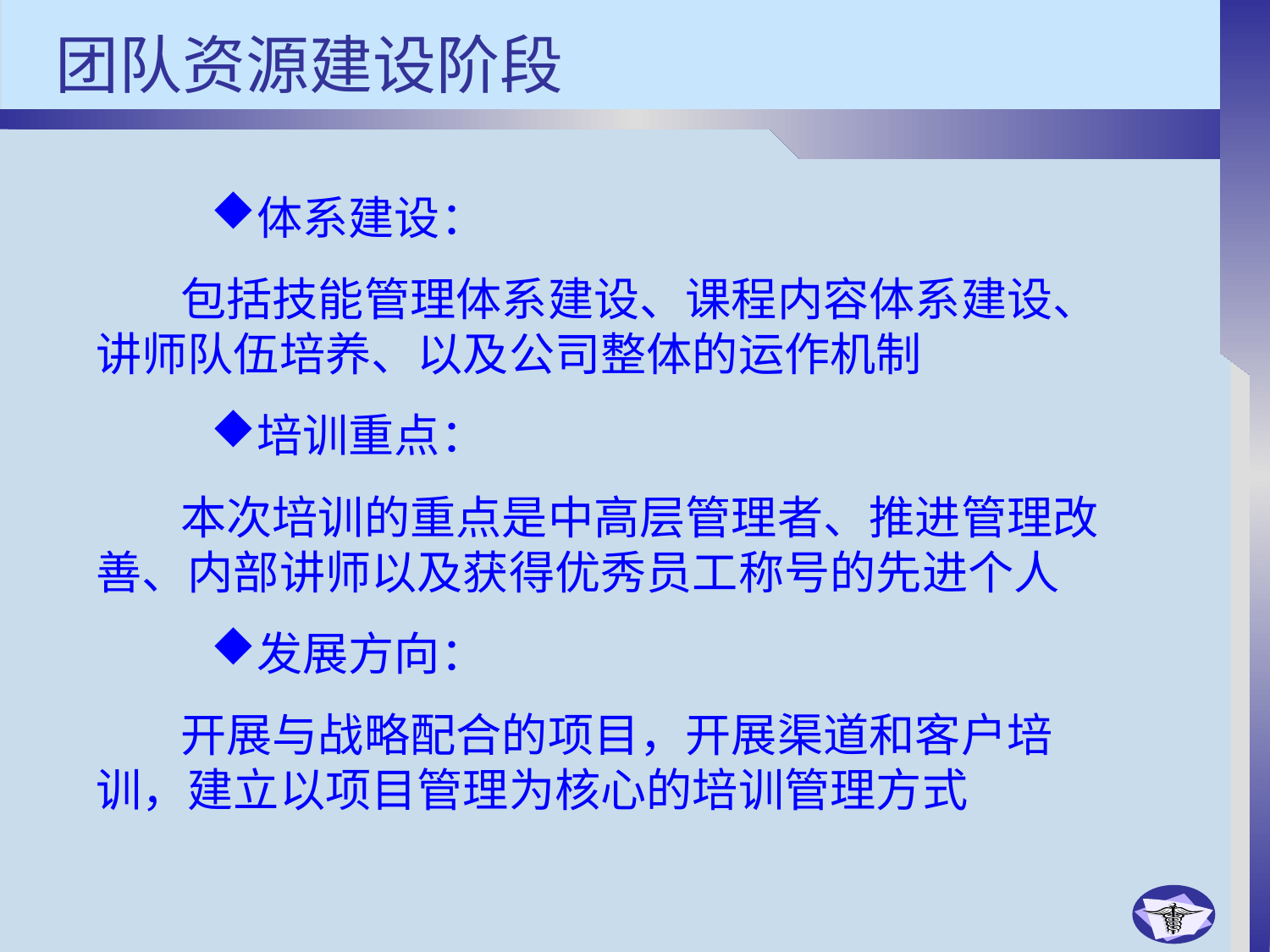

# 团队资源建设阶段
体系建设：
包括技能管理体系建设、课程内容体系建设、讲师队伍培养、以及公司整体的运作机制
培训重点：
本次培训的重点是中高层管理者、推进管理改善、内部讲师以及获得优秀员工称号的先进个人
发展方向：
开展与战略配合的项目，开展渠道和客户培训，建立以项目管理为核心的培训管理方式